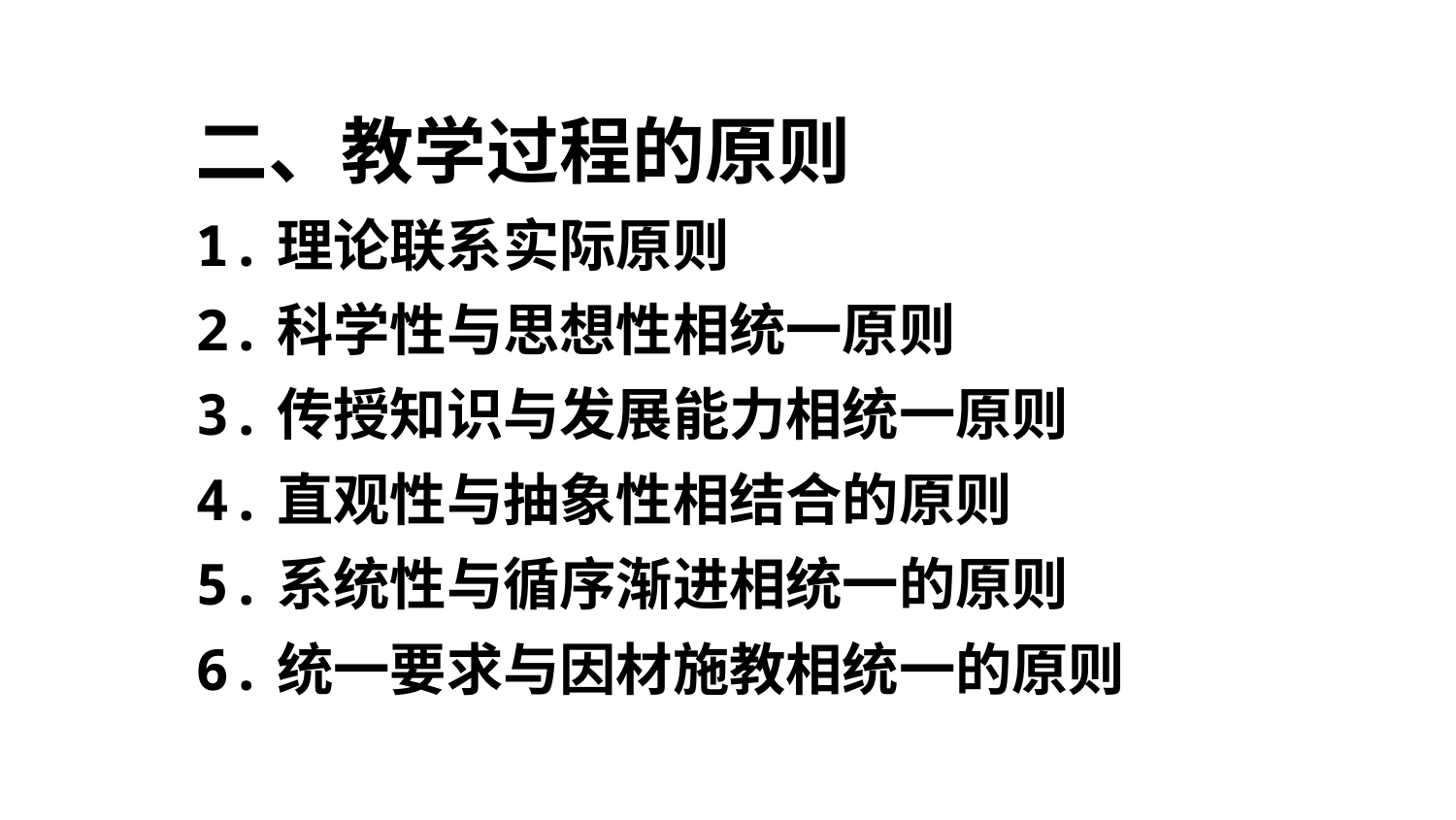

二、教学过程的原则
1.理论联系实际原则
2.科学性与思想性相统一原则
3.传授知识与发展能力相统一原则
4.直观性与抽象性相结合的原则
5.系统性与循序渐进相统一的原则
6.统一要求与因材施教相统一的原则